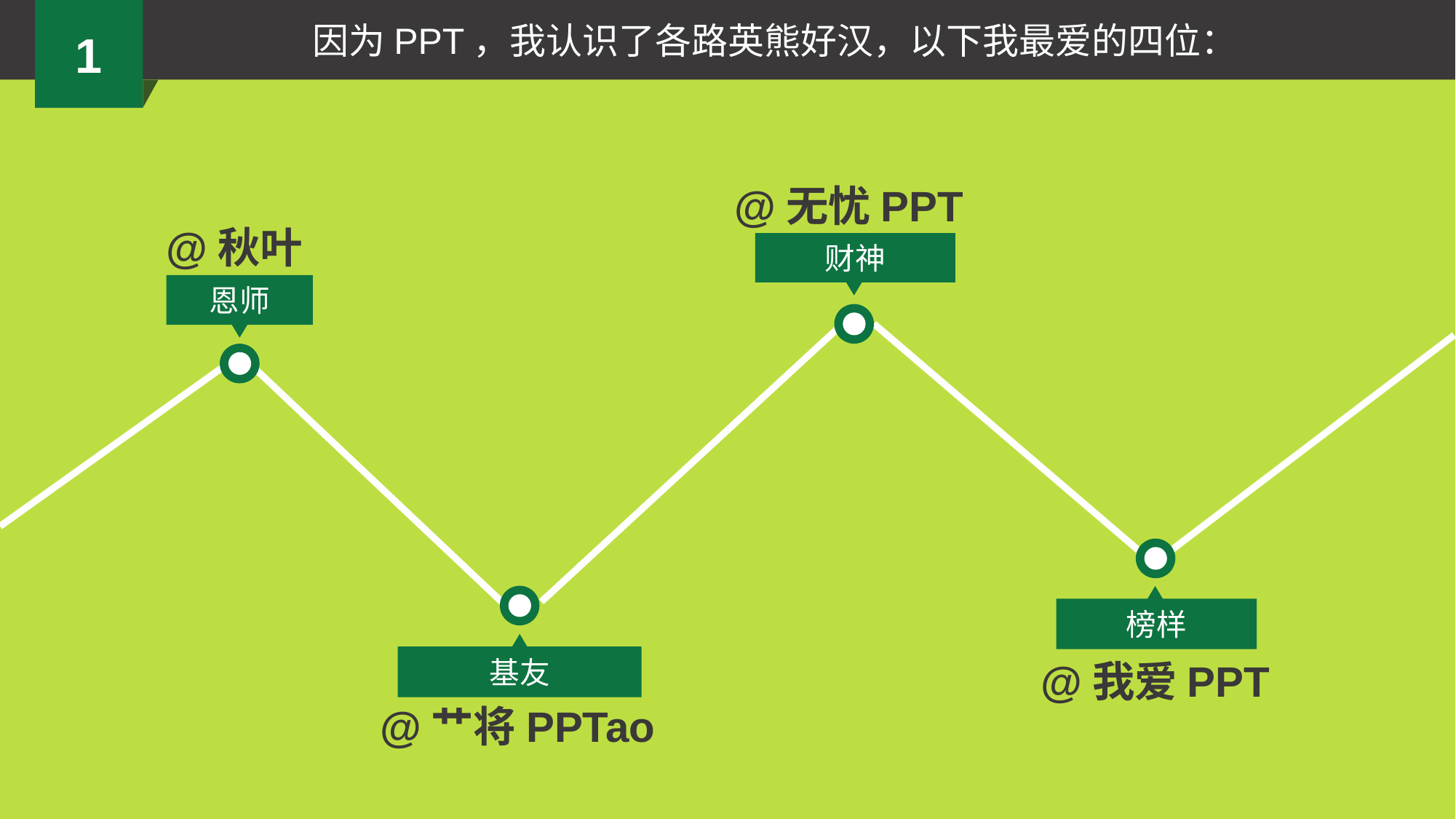

1
因为PPT，我认识了各路英熊好汉，以下我最爱的四位：

@无忧PPT
@秋叶
财神

恩师

榜样

基友
@我爱PPT
@艹将PPTao